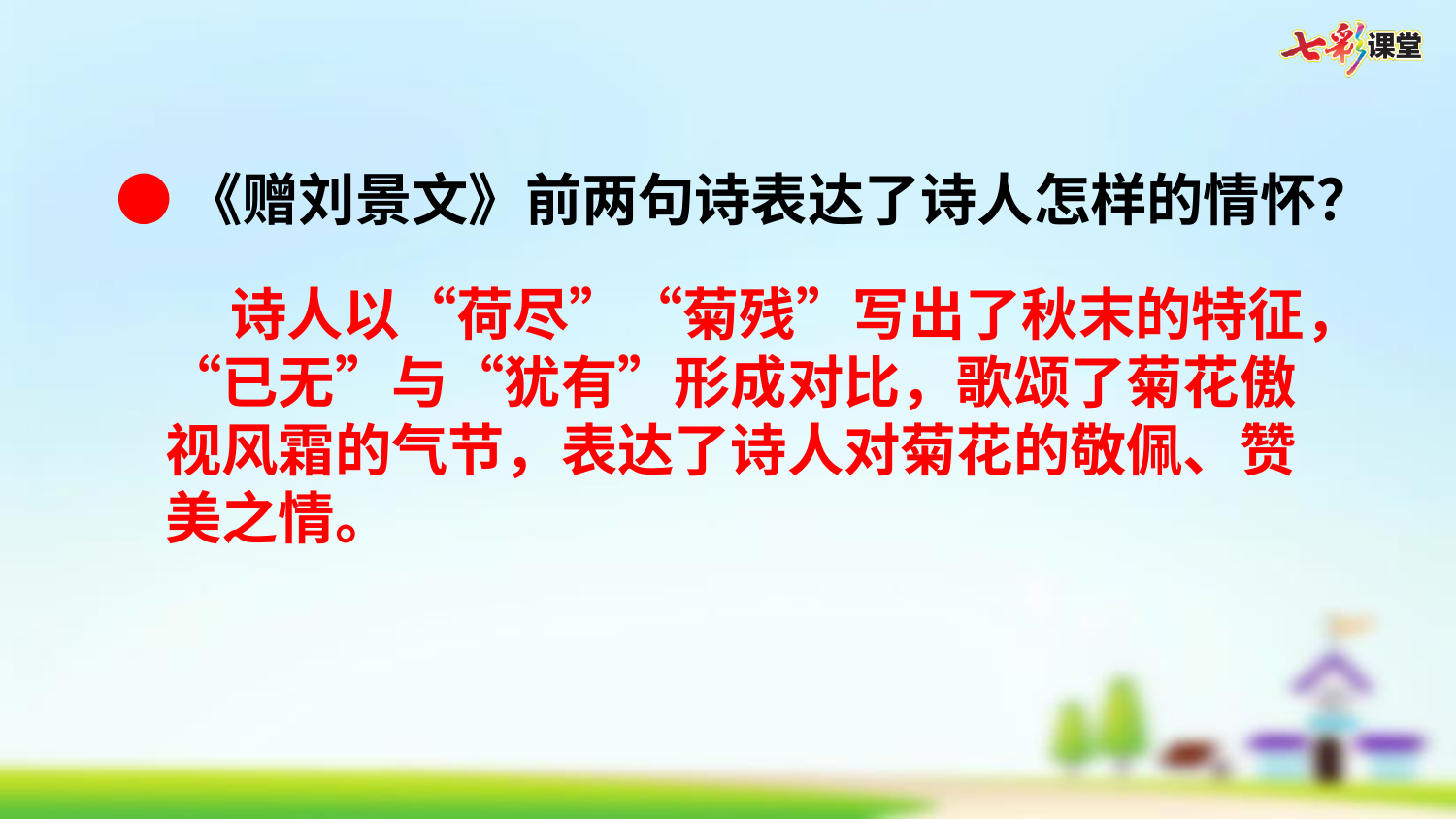

●《赠刘景文》前两句诗表达了诗人怎样的情怀？
    诗人以“荷尽”“菊残”写出了秋末的特征，“已无”与“犹有”形成对比，歌颂了菊花傲视风霜的气节，表达了诗人对菊花的敬佩、赞美之情。